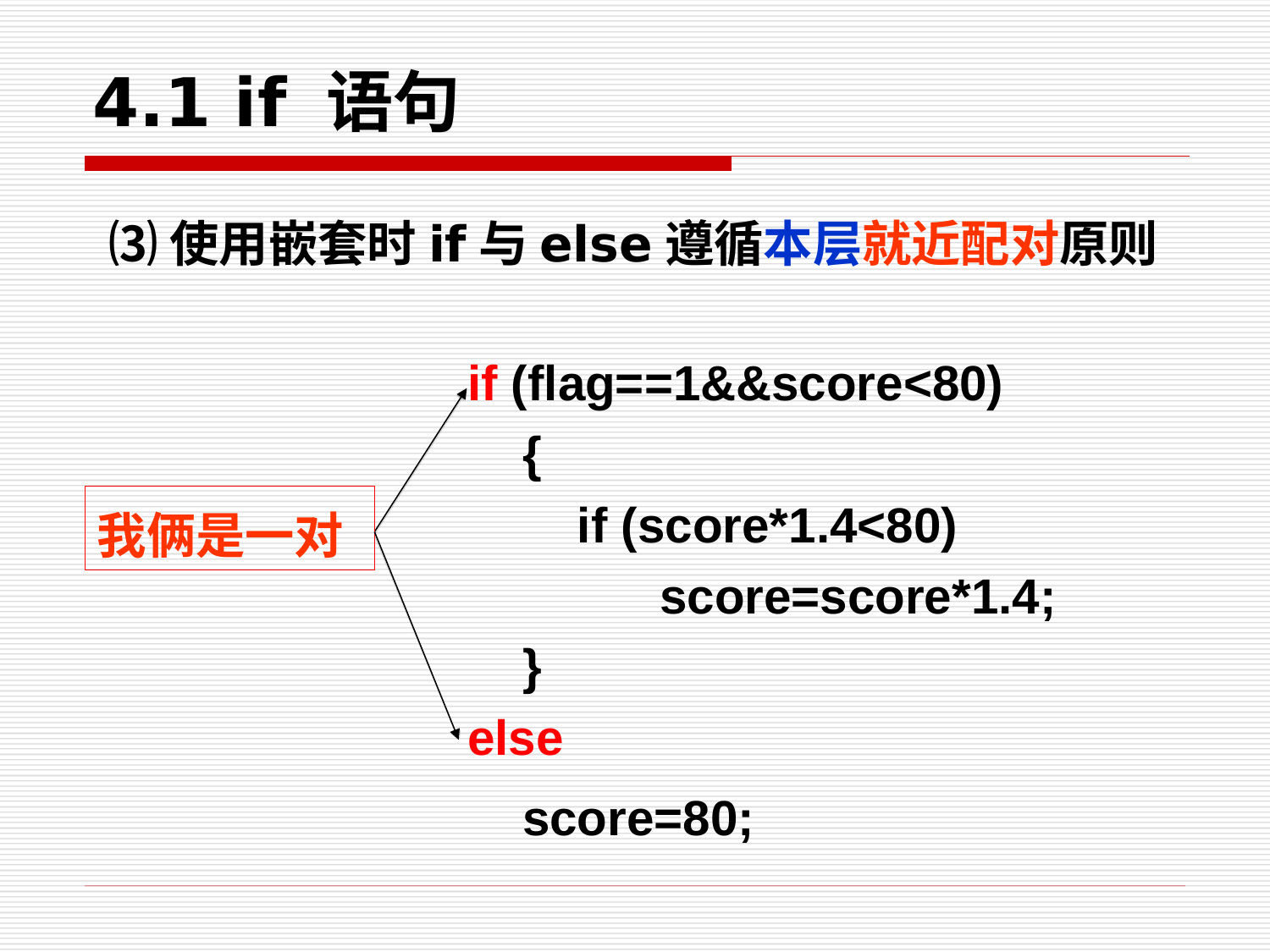

# 4.1 if 语句
 ⑶使用嵌套时if与else遵循本层就近配对原则

if (flag==1&&score<80)
    {
        if (score*1.4<80)
              score=score*1.4;
    }
else
    score=80;

我俩是一对